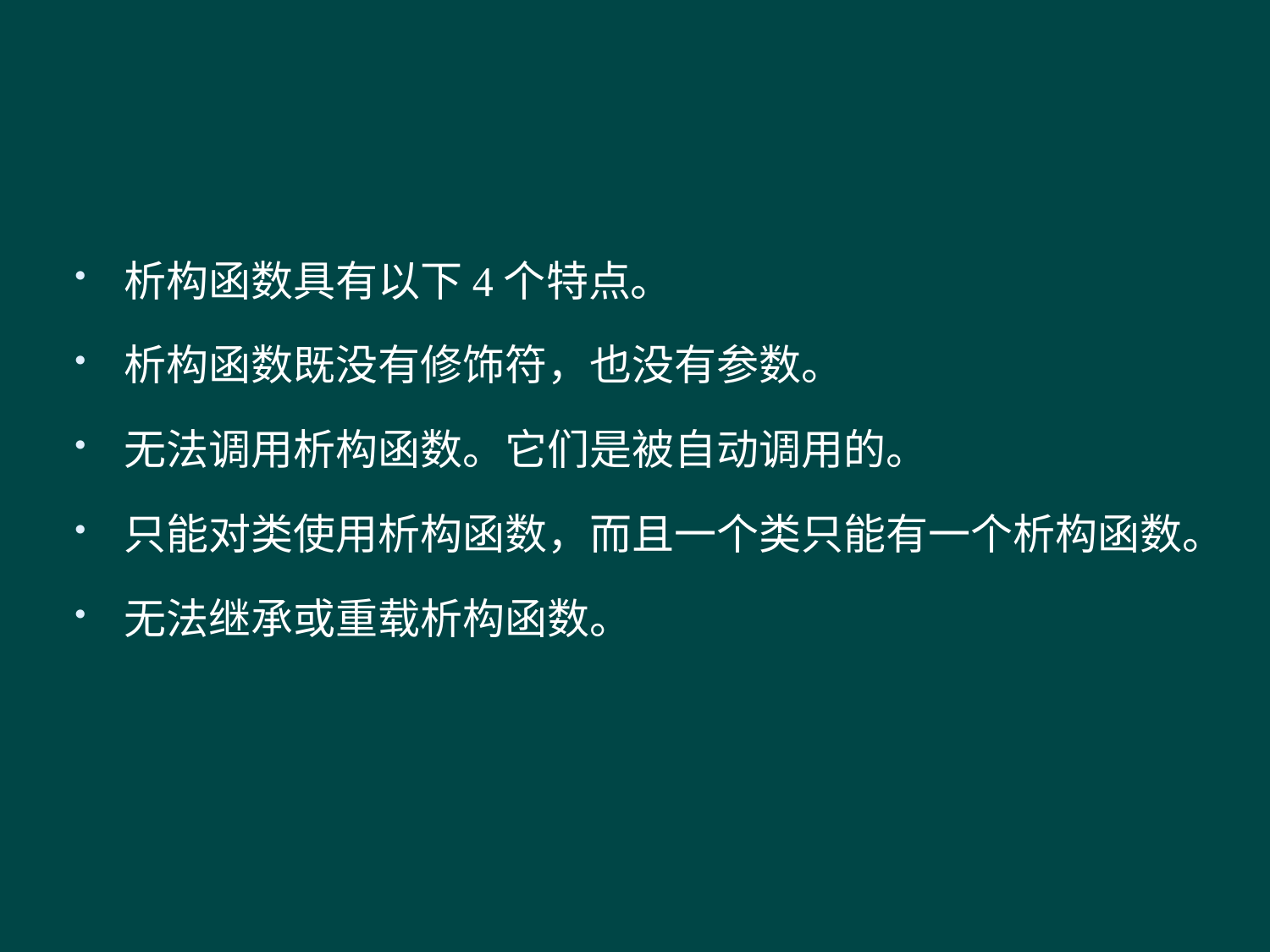

#
析构函数具有以下4个特点。
析构函数既没有修饰符，也没有参数。
无法调用析构函数。它们是被自动调用的。
只能对类使用析构函数，而且一个类只能有一个析构函数。
无法继承或重载析构函数。